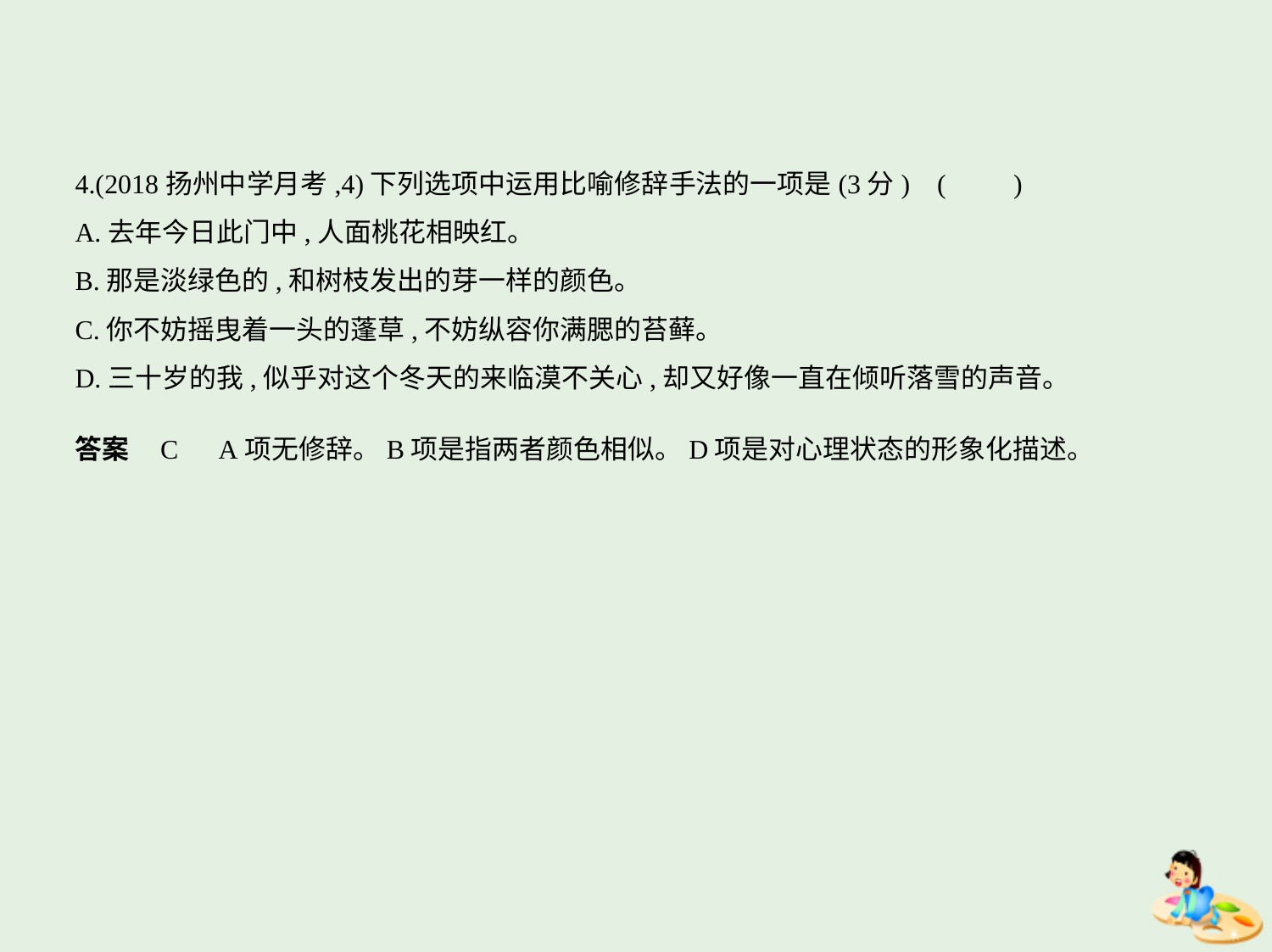

4.(2018扬州中学月考,4)下列选项中运用比喻修辞手法的一项是(3分) (　　)
A.去年今日此门中,人面桃花相映红。
B.那是淡绿色的,和树枝发出的芽一样的颜色。
C.你不妨摇曳着一头的蓬草,不妨纵容你满腮的苔藓。
D.三十岁的我,似乎对这个冬天的来临漠不关心,却又好像一直在倾听落雪的声音。
答案    C　A项无修辞。B项是指两者颜色相似。D项是对心理状态的形象化描述。